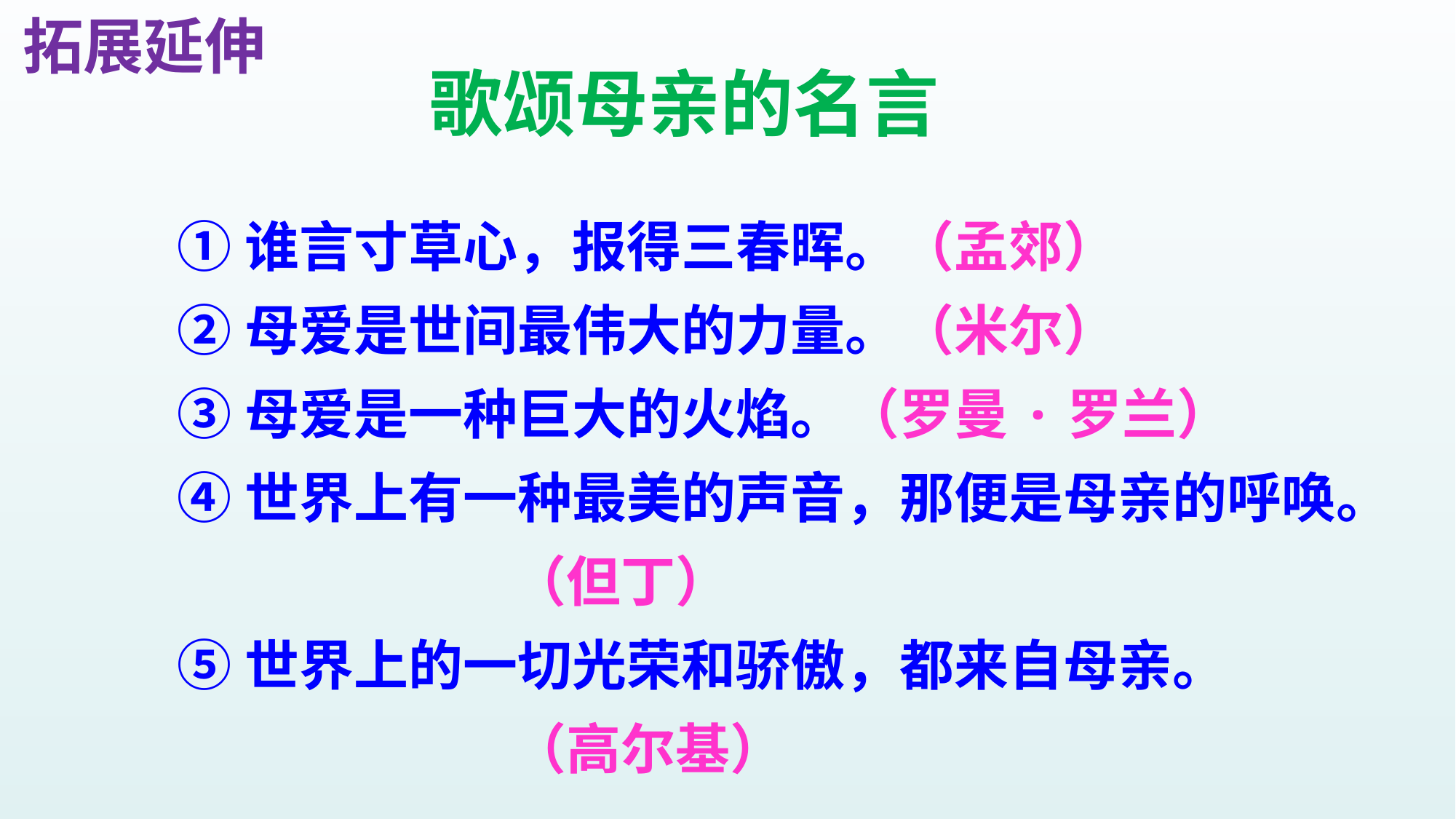

拓展延伸
歌颂母亲的名言
①谁言寸草心，报得三春晖。（孟郊）
②母爱是世间最伟大的力量。（米尔）
③母爱是一种巨大的火焰。（罗曼·罗兰）
④世界上有一种最美的声音，那便是母亲的呼唤。
                          （但丁）
⑤世界上的一切光荣和骄傲，都来自母亲。
                          （高尔基）